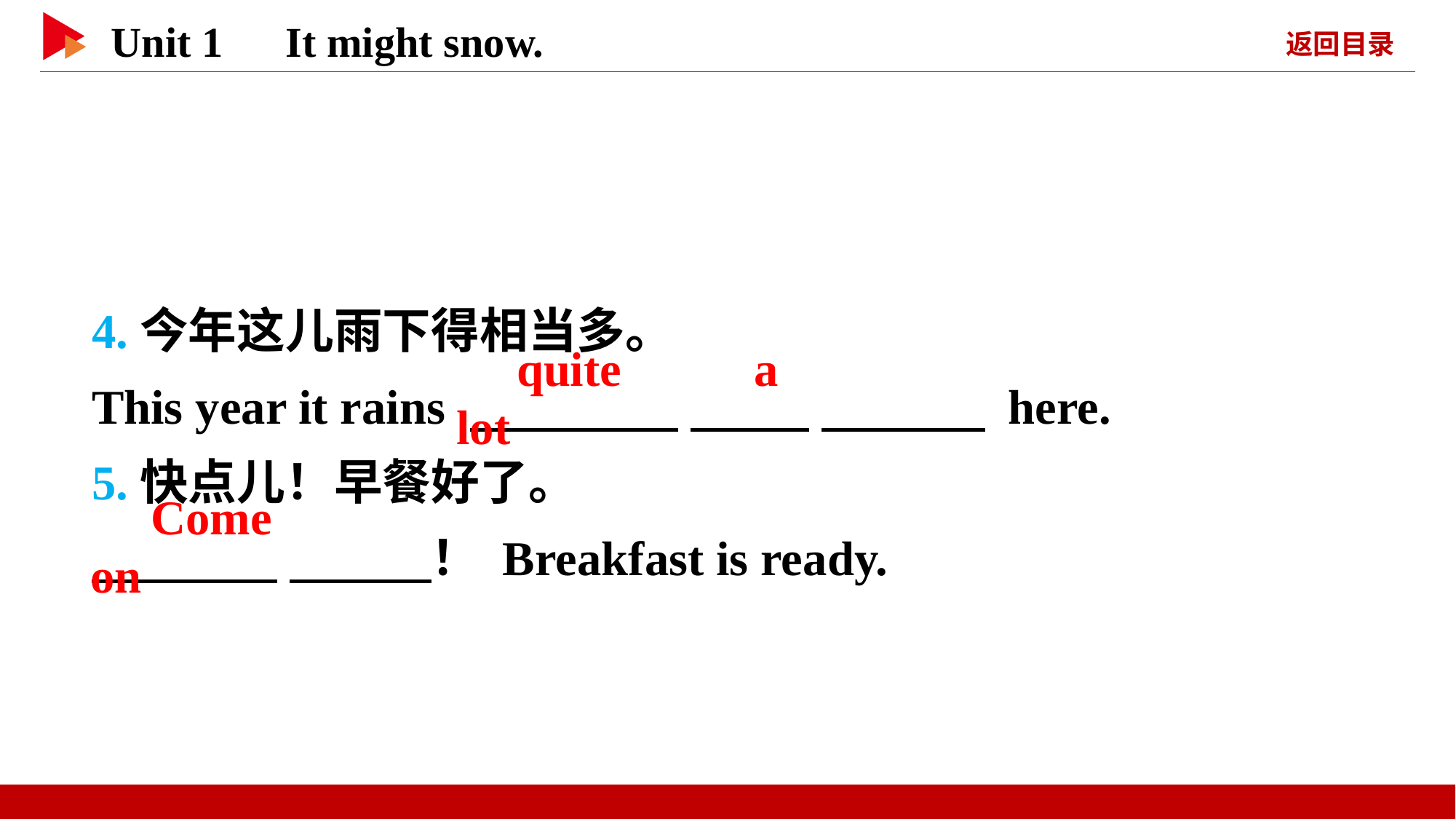

4.今年这儿雨下得相当多。
This year it rains 　          　 　  　 　      　 here.
5.快点儿！早餐好了。
　        　 　    　！ Breakfast is ready.
　quite　 　a　 　lot
　Come　 　on